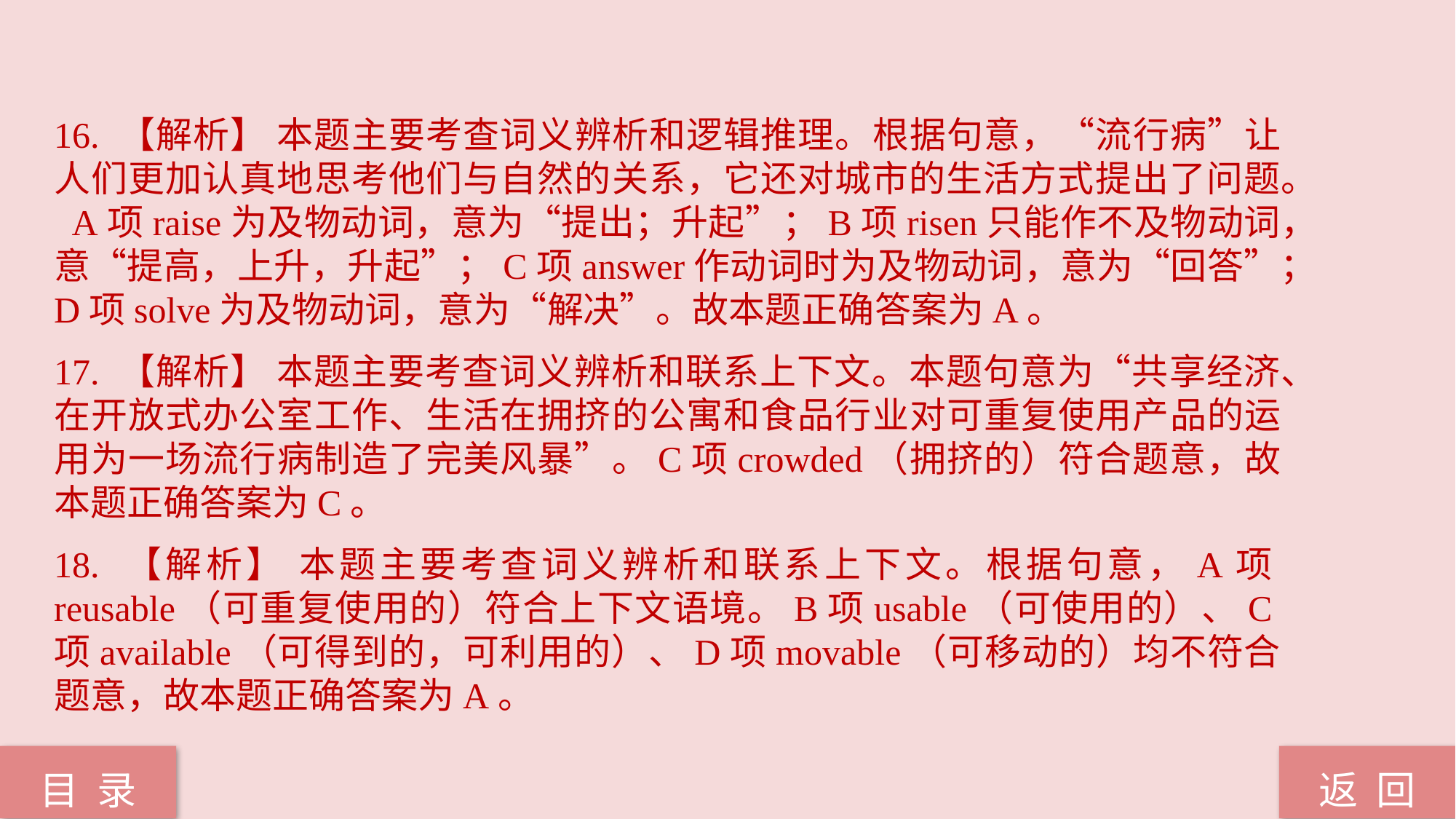

16. 【解析】 本题主要考查词义辨析和逻辑推理。根据句意，“流行病”让人们更加认真地思考他们与自然的关系，它还对城市的生活方式提出了问题。 A项raise为及物动词，意为“提出；升起”；B项risen只能作不及物动词，意“提高，上升，升起”；C项answer作动词时为及物动词，意为“回答”；D项solve为及物动词，意为“解决”。故本题正确答案为A。
17. 【解析】 本题主要考查词义辨析和联系上下文。本题句意为“共享经济、在开放式办公室工作、生活在拥挤的公寓和食品行业对可重复使用产品的运用为一场流行病制造了完美风暴”。C项crowded（拥挤的）符合题意，故本题正确答案为C。
18. 【解析】 本题主要考查词义辨析和联系上下文。根据句意，A项reusable（可重复使用的）符合上下文语境。B项usable（可使用的）、C项available（可得到的，可利用的）、D项movable（可移动的）均不符合题意，故本题正确答案为A。
返  回